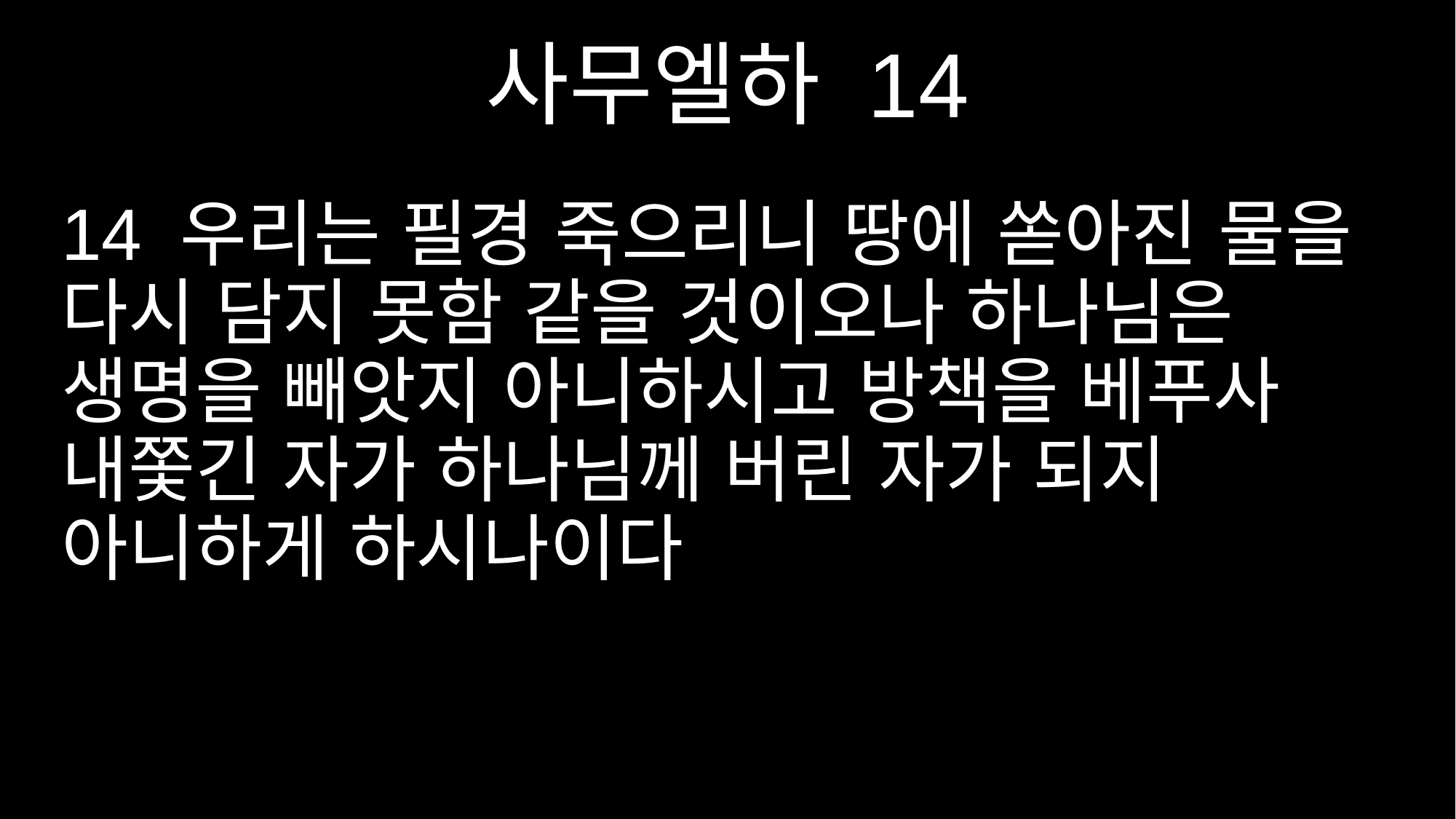

사무엘하 14
14 우리는 필경 죽으리니 땅에 쏟아진 물을 다시 담지 못함 같을 것이오나 하나님은 생명을 빼앗지 아니하시고 방책을 베푸사 내쫓긴 자가 하나님께 버린 자가 되지 아니하게 하시나이다